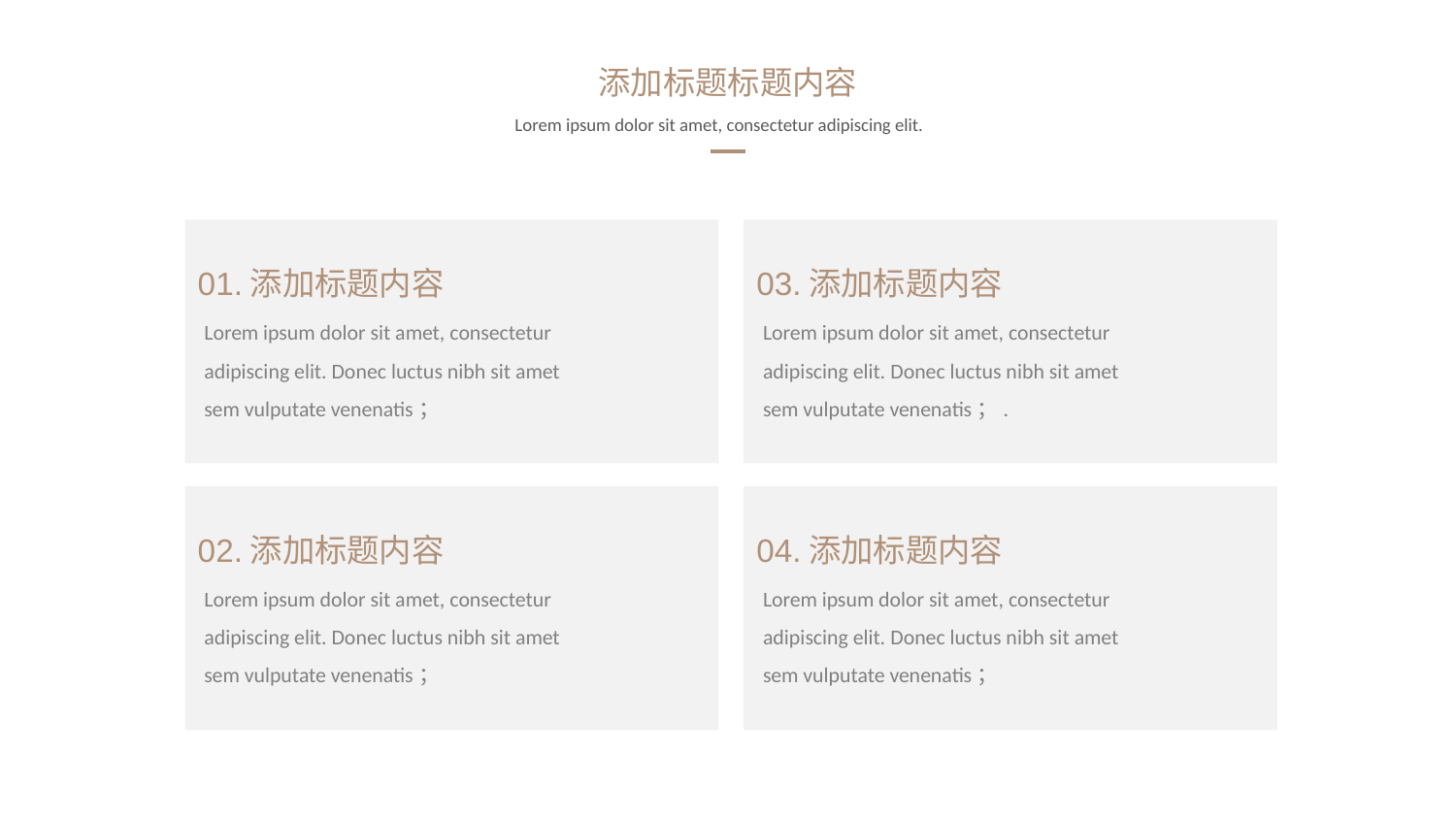

添加标题标题内容
Lorem ipsum dolor sit amet, consectetur adipiscing elit.

01.添加标题内容
Lorem ipsum dolor sit amet, consectetur adipiscing elit. Donec luctus nibh sit amet sem vulputate venenatis；

03.添加标题内容
Lorem ipsum dolor sit amet, consectetur adipiscing elit. Donec luctus nibh sit amet sem vulputate venenatis；.

02.添加标题内容
Lorem ipsum dolor sit amet, consectetur adipiscing elit. Donec luctus nibh sit amet sem vulputate venenatis；

04.添加标题内容
Lorem ipsum dolor sit amet, consectetur adipiscing elit. Donec luctus nibh sit amet sem vulputate venenatis；